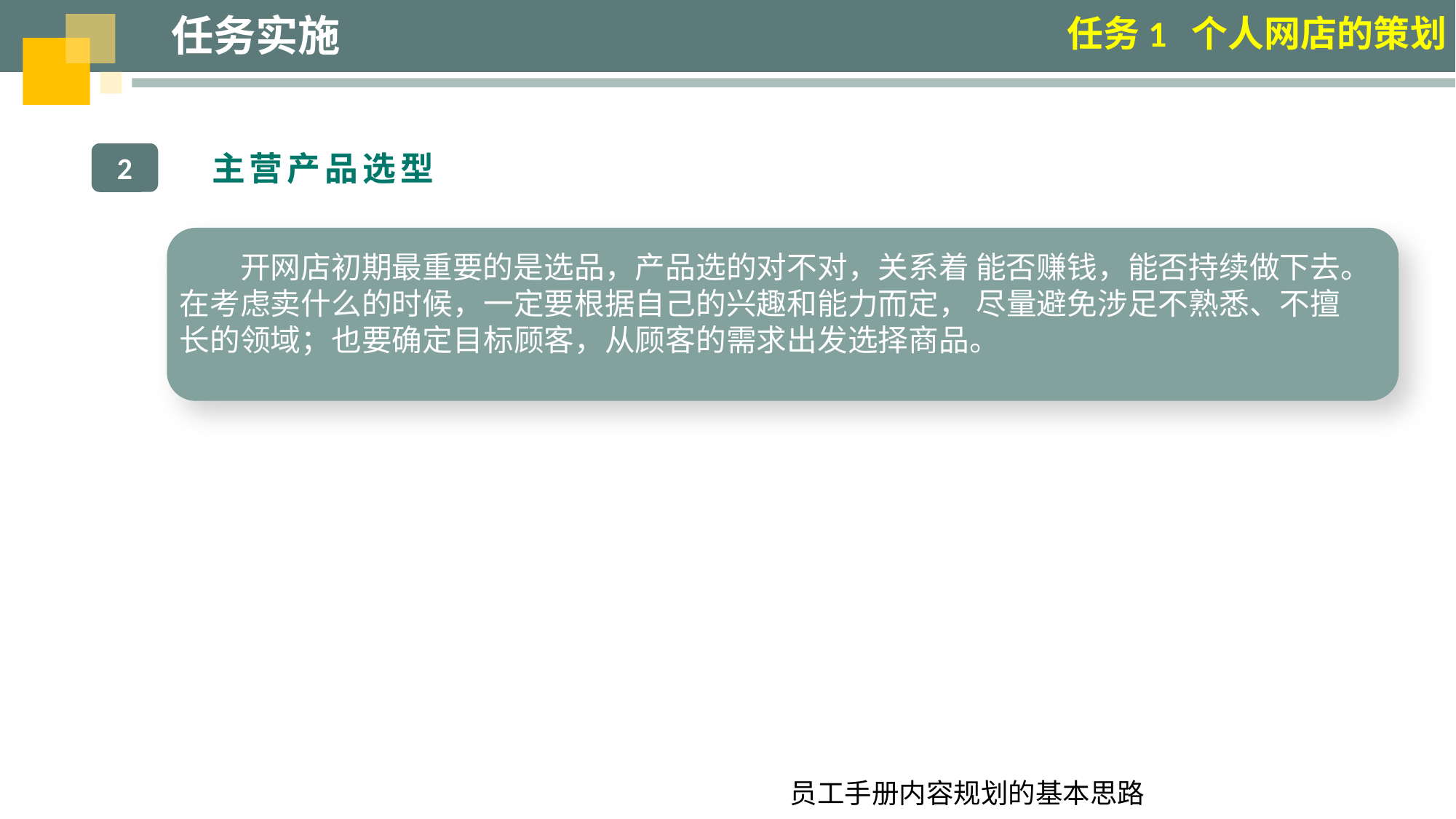

任务实施
任务1  个人网店的策划

  主营产品选型
2

开网店初期最重要的是选品，产品选的对不对，关系着 能否赚钱，能否持续做下去。在考虑卖什么的时候，一定要根据自己的兴趣和能力而定， 尽量避免涉足不熟悉、不擅长的领域；也要确定目标顾客，从顾客的需求出发选择商品。
员工手册内容规划的基本思路